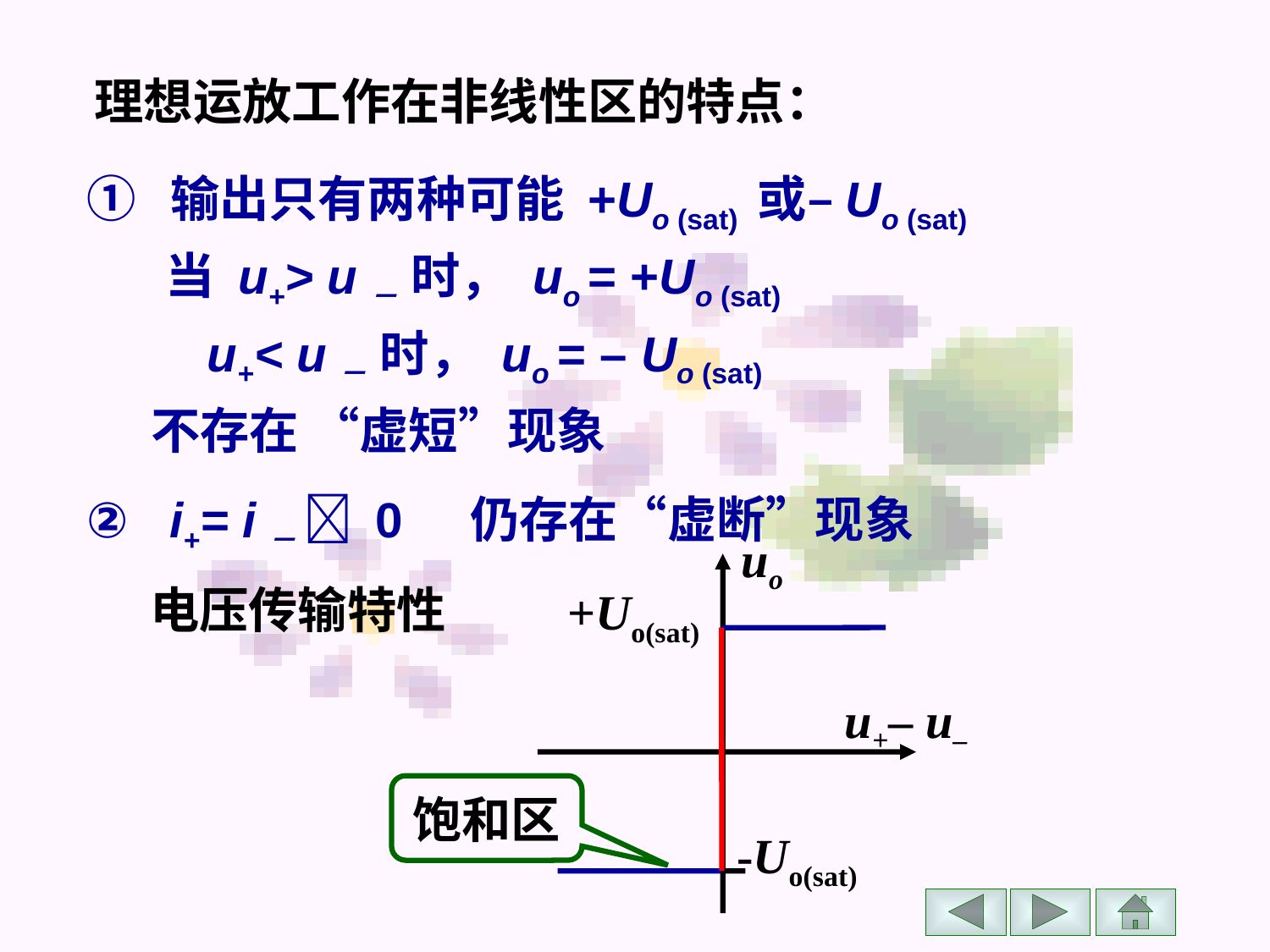

理想运放工作在非线性区的特点：
①  输出只有两种可能 +Uo (sat) 或–Uo (sat)
      当 u+> u－  时， uo = +Uo (sat)
               u+< u－  时， uo = – Uo (sat)
        不存在 “虚短”现象
②   i+= i－ ≈ 0    仍存在“虚断”现象
uo

+Uo(sat)

    u+– u–

-Uo(sat)

电压传输特性
饱和区